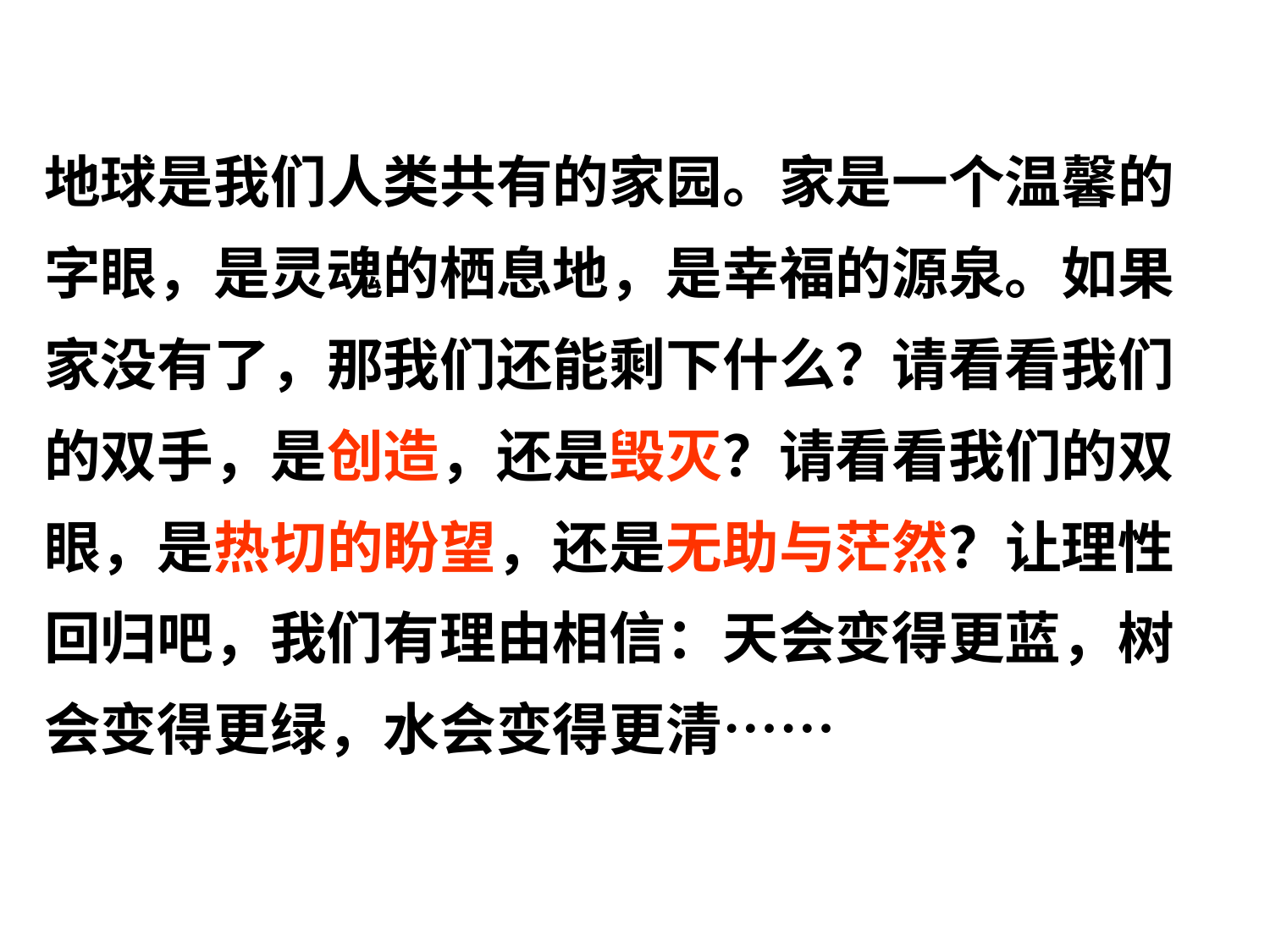

地球是我们人类共有的家园。家是一个温馨的字眼，是灵魂的栖息地，是幸福的源泉。如果家没有了，那我们还能剩下什么？请看看我们的双手，是创造，还是毁灭？请看看我们的双眼，是热切的盼望，还是无助与茫然？让理性回归吧，我们有理由相信：天会变得更蓝，树会变得更绿，水会变得更清……